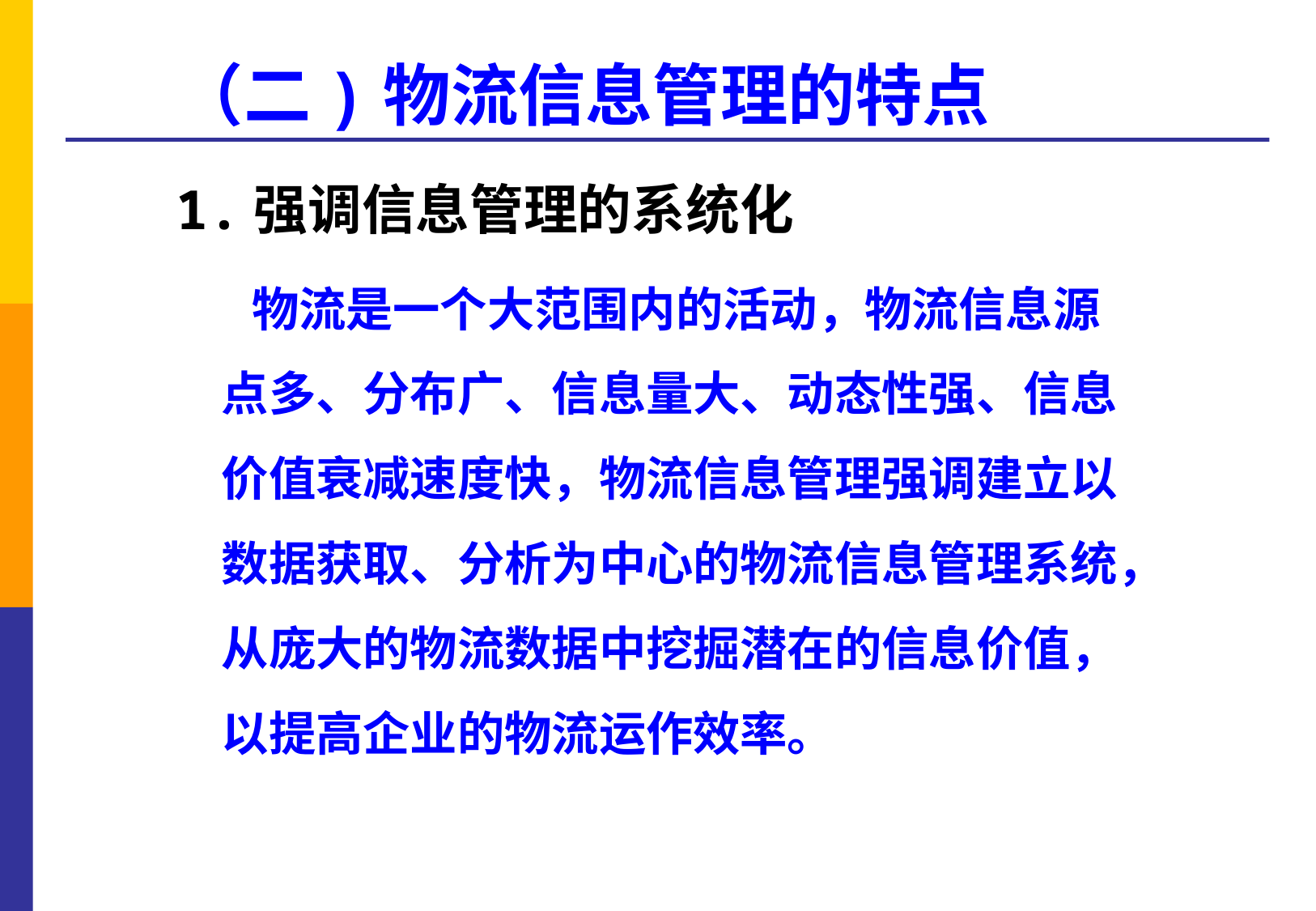

（二)物流信息管理的特点
1.强调信息管理的系统化
      物流是一个大范围内的活动，物流信息源点多、分布广、信息量大、动态性强、信息价值衰减速度快，物流信息管理强调建立以数据获取、分析为中心的物流信息管理系统，从庞大的物流数据中挖掘潜在的信息价值，以提高企业的物流运作效率。